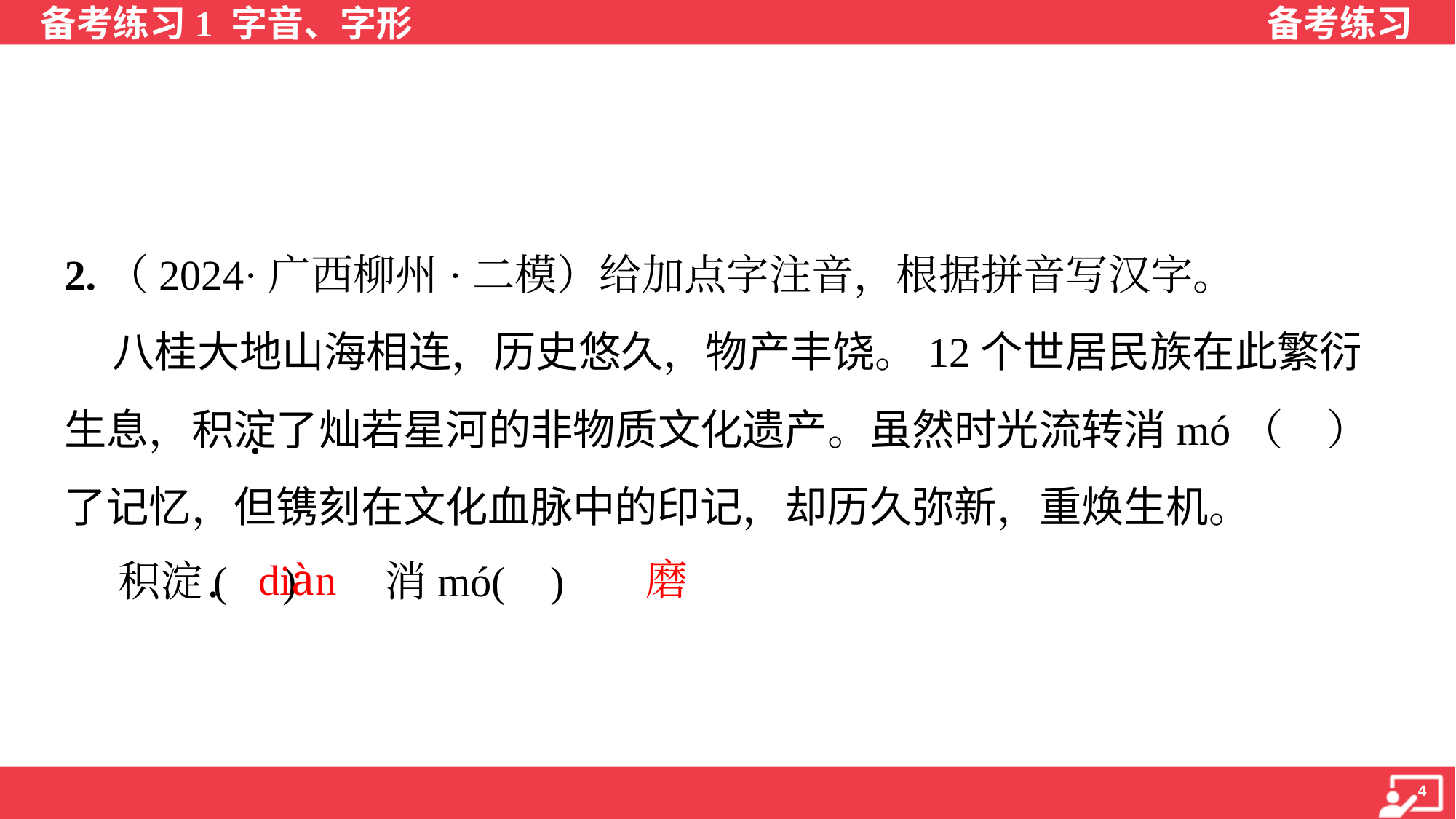

2.（2024·广西柳州·二模）给加点字注音，根据拼音写汉字。
    八桂大地山海相连，历史悠久，物产丰饶。12个世居民族在此繁衍
生息，积淀了灿若星河的非物质文化遗产。虽然时光流转消mó（    ）
了记忆，但镌刻在文化血脉中的印记，却历久弥新，重焕生机。
    积淀(     )       消mó(    )

diàn
磨